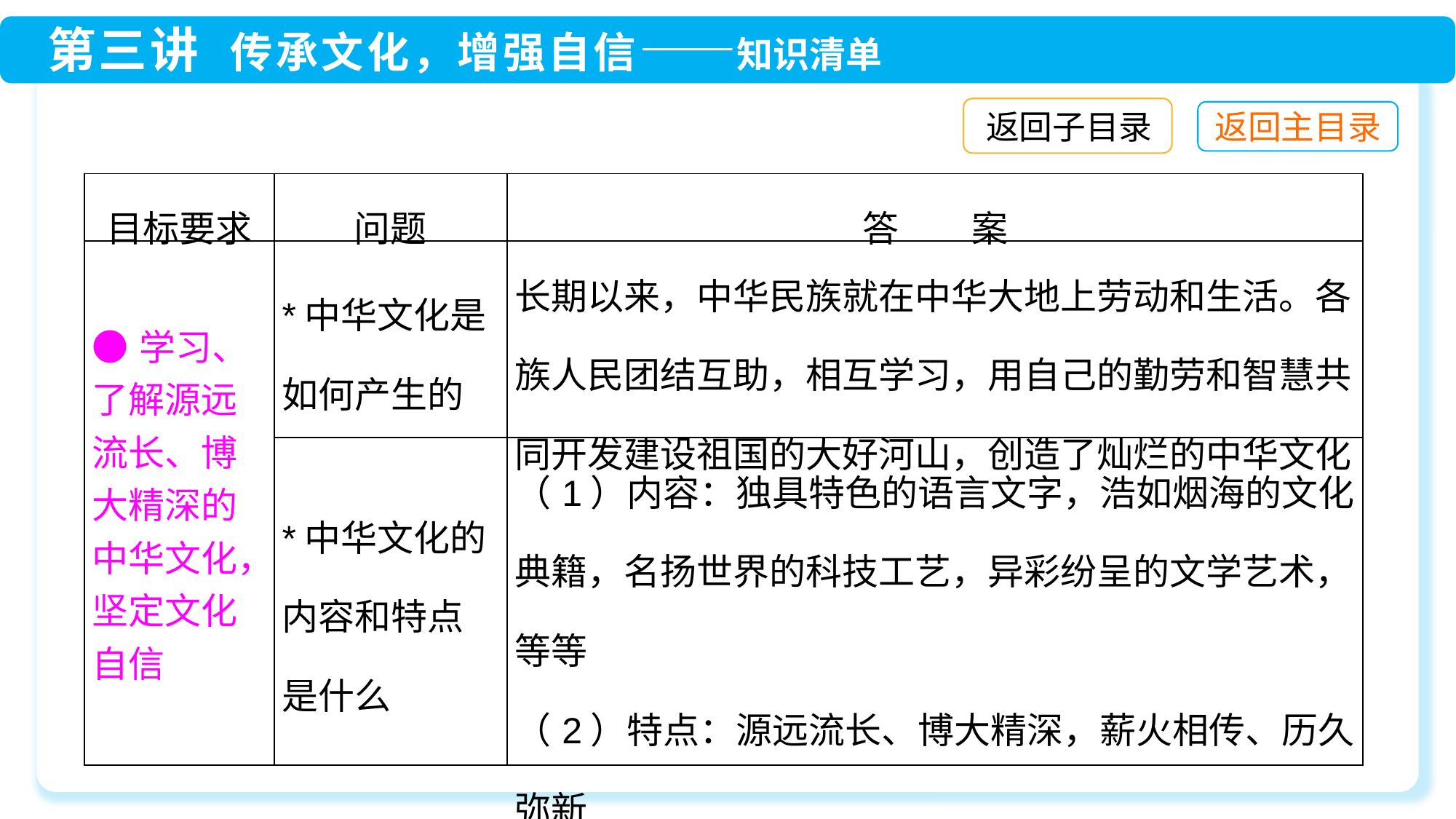

返回子目录
| 目标要求 | 问题 | 答　　案 |
| --- | --- | --- |
| ●学习、了解源远流长、博大精深的中华文化，坚定文化自信 | \*中华文化是如何产生的 | 长期以来，中华民族就在中华大地上劳动和生活。各族人民团结互助，相互学习，用自己的勤劳和智慧共同开发建设祖国的大好河山，创造了灿烂的中华文化 |
|  | \*中华文化的内容和特点是什么 | （1）内容：独具特色的语言文字，浩如烟海的文化典籍，名扬世界的科技工艺，异彩纷呈的文学艺术，等等 （2）特点：源远流长、博大精深，薪火相传、历久弥新 |